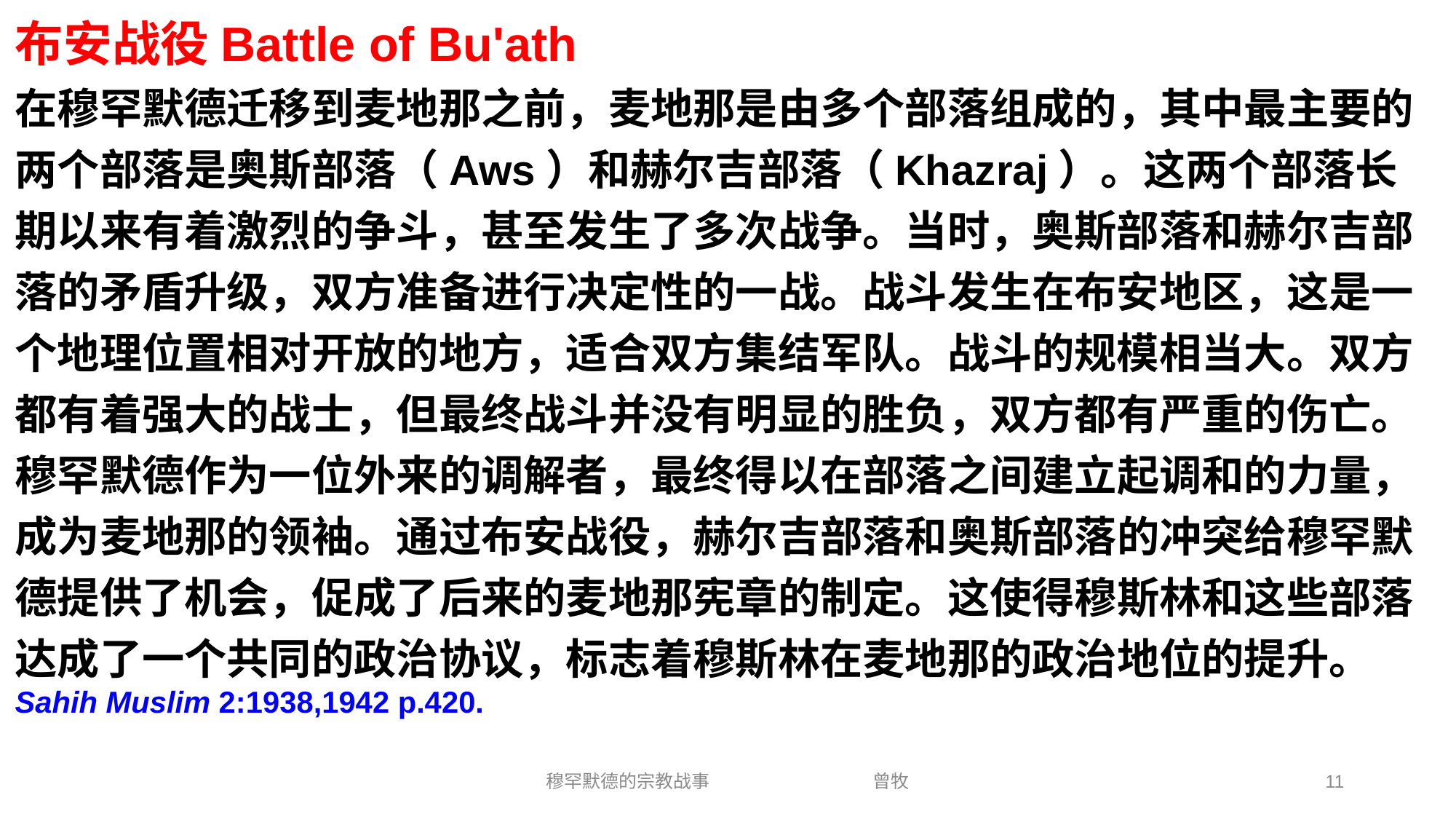

布安战役Battle of Bu'ath
在穆罕默德迁移到麦地那之前，麦地那是由多个部落组成的，其中最主要的两个部落是奥斯部落（Aws）和赫尔吉部落（Khazraj）。这两个部落长期以来有着激烈的争斗，甚至发生了多次战争。当时，奥斯部落和赫尔吉部落的矛盾升级，双方准备进行决定性的一战。战斗发生在布安地区，这是一个地理位置相对开放的地方，适合双方集结军队。战斗的规模相当大。双方都有着强大的战士，但最终战斗并没有明显的胜负，双方都有严重的伤亡。穆罕默德作为一位外来的调解者，最终得以在部落之间建立起调和的力量，成为麦地那的领袖。通过布安战役，赫尔吉部落和奥斯部落的冲突给穆罕默德提供了机会，促成了后来的麦地那宪章的制定。这使得穆斯林和这些部落达成了一个共同的政治协议，标志着穆斯林在麦地那的政治地位的提升。
Sahih Muslim 2:1938,1942 p.420.
穆罕默德的宗教战事                             曾牧
11